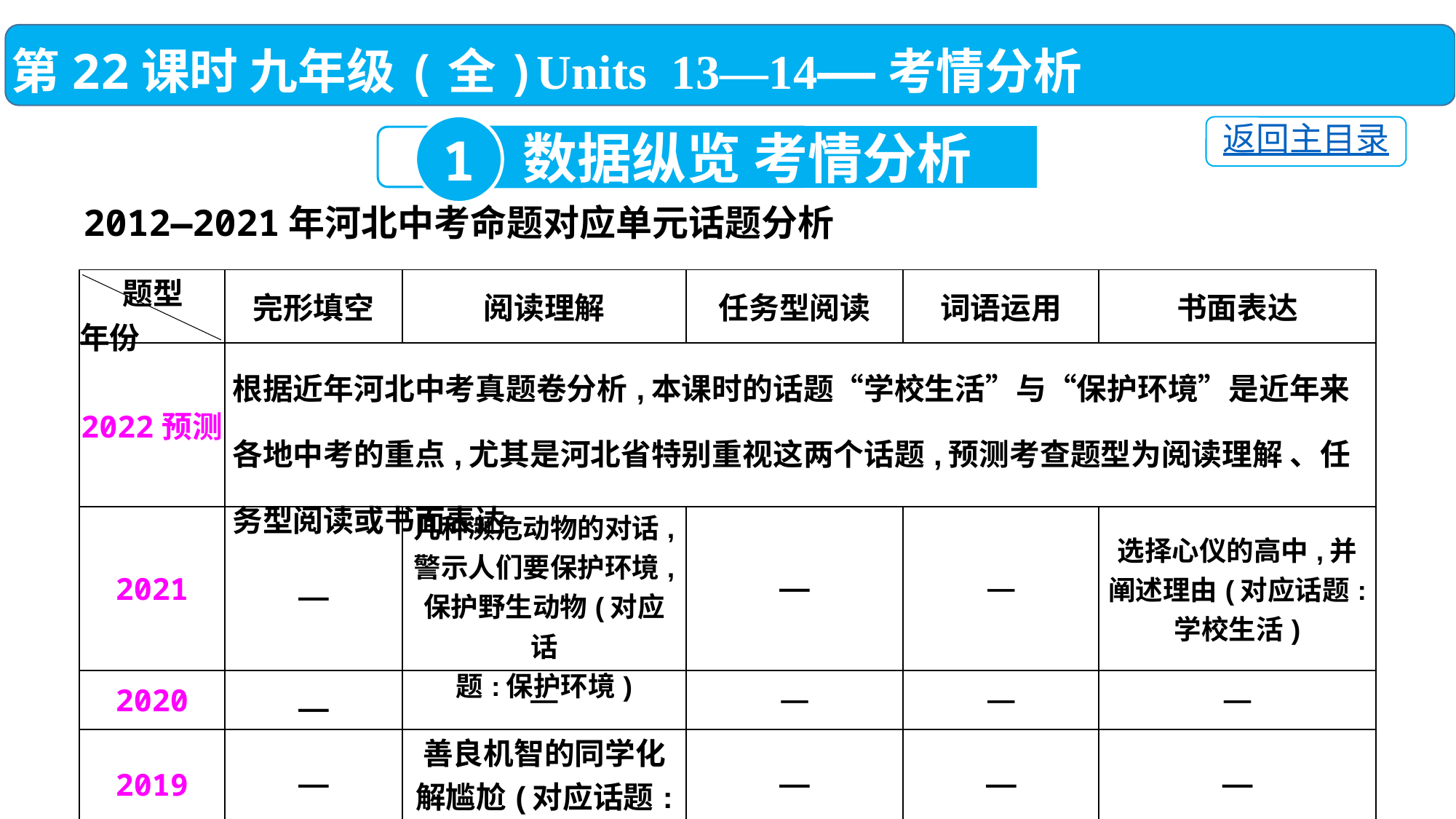

第22课时 九年级(全)Units  13—14——考情分析
1
返回主目录
数据纵览 考情分析

2012—2021年河北中考命题对应单元话题分析
| 题型 年份 | 完形填空 | 阅读理解 | 任务型阅读 | 词语运用 | 书面表达 |
| --- | --- | --- | --- | --- | --- |
| 2022预测 | 根据近年河北中考真题卷分析,本课时的话题“学校生活”与“保护环境”是近年来各地中考的重点,尤其是河北省特别重视这两个话题,预测考查题型为阅读理解 、任务型阅读或书面表达 |  |  |  |  |
| 2021 | — | 几种濒危动物的对话, 警示人们要保护环境, 保护野生动物(对应话 题:保护环境) | — | — | 选择心仪的高中,并 阐述理由(对应话题: 学校生活) |
| 2020 | — | — | — | — | — |
| 2019 | — | 善良机智的同学化 解尴尬(对应话题: 学校生活) | — | — | — |